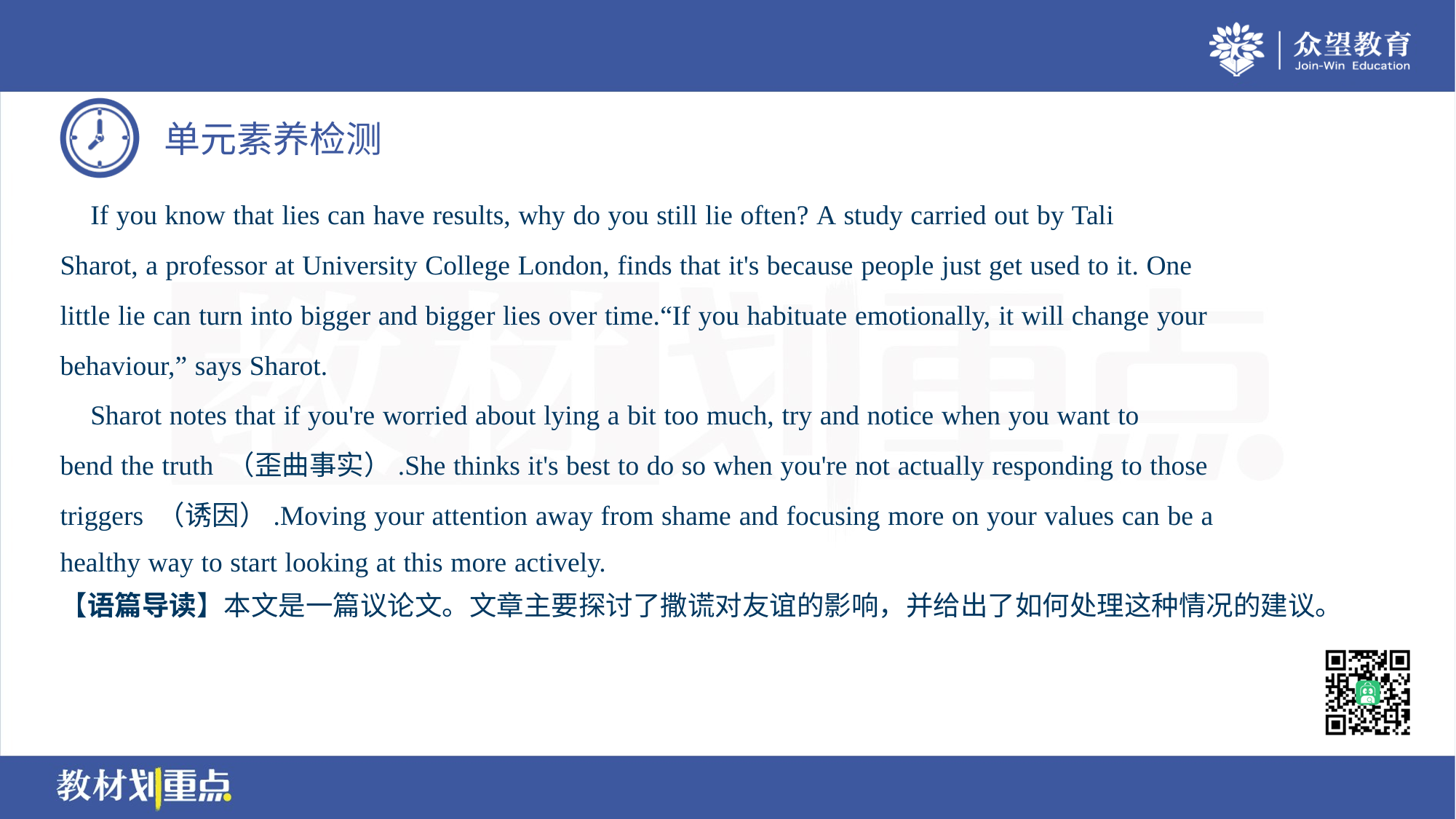

If you know that lies can have results, why do you still lie often? A study carried out by Tali
Sharot, a professor at University College London, finds that it's because people just get used to it. One
little lie can turn into bigger and bigger lies over time.“If you habituate emotionally, it will change your
behaviour,” says Sharot.
    Sharot notes that if you're worried about lying a bit too much, try and notice when you want to
bend the truth （歪曲事实）.She thinks it's best to do so when you're not actually responding to those
triggers （诱因）.Moving your attention away from shame and focusing more on your values can be a
healthy way to start looking at this more actively.
【语篇导读】本文是一篇议论文。文章主要探讨了撒谎对友谊的影响，并给出了如何处理这种情况的建议。